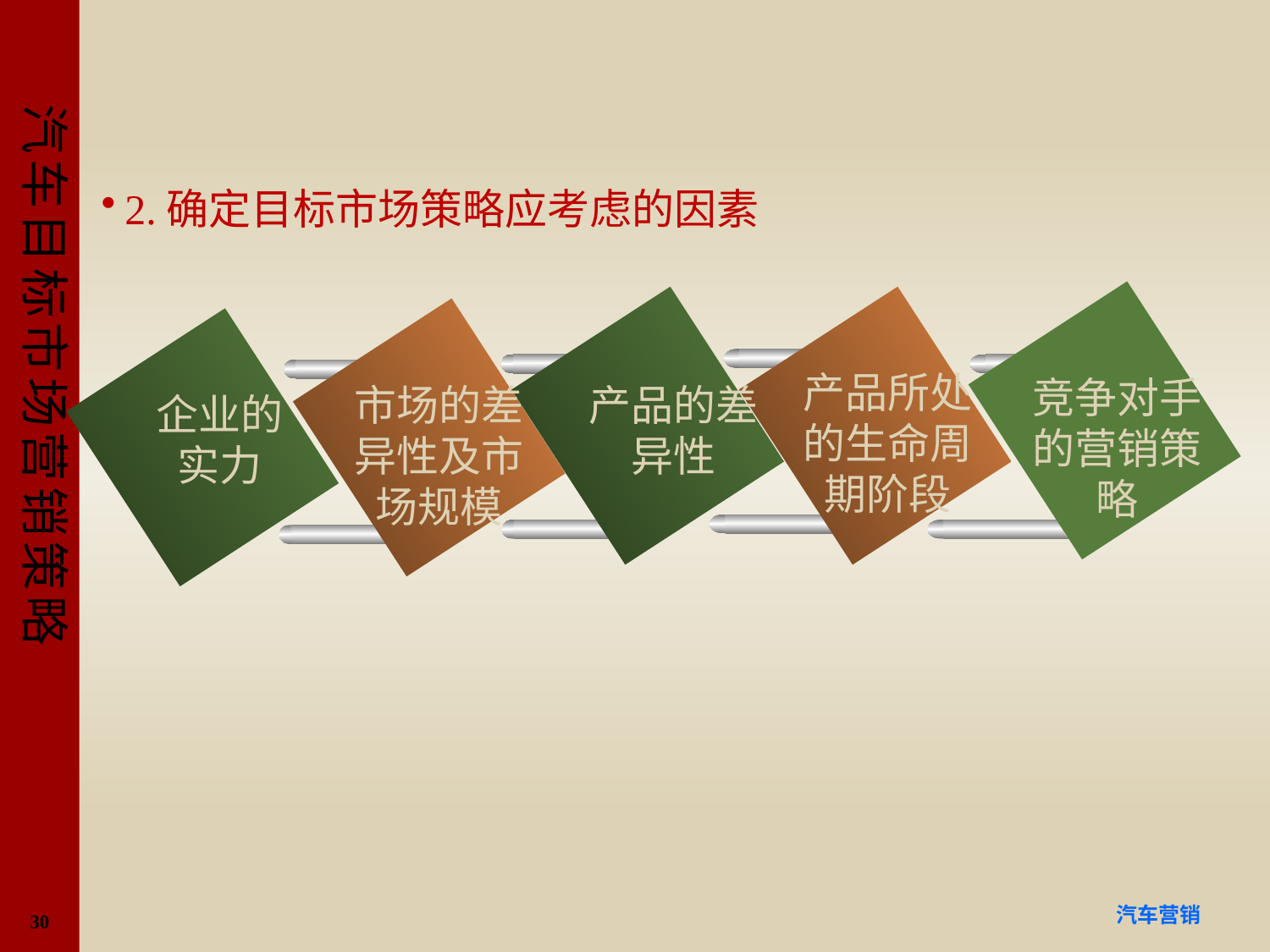

#
2.确定目标市场策略应考虑的因素

产品所处的生命周期阶段

竞争对手的营销策略

市场的差异性及市场规模
产品的差异性
企业的实力

30